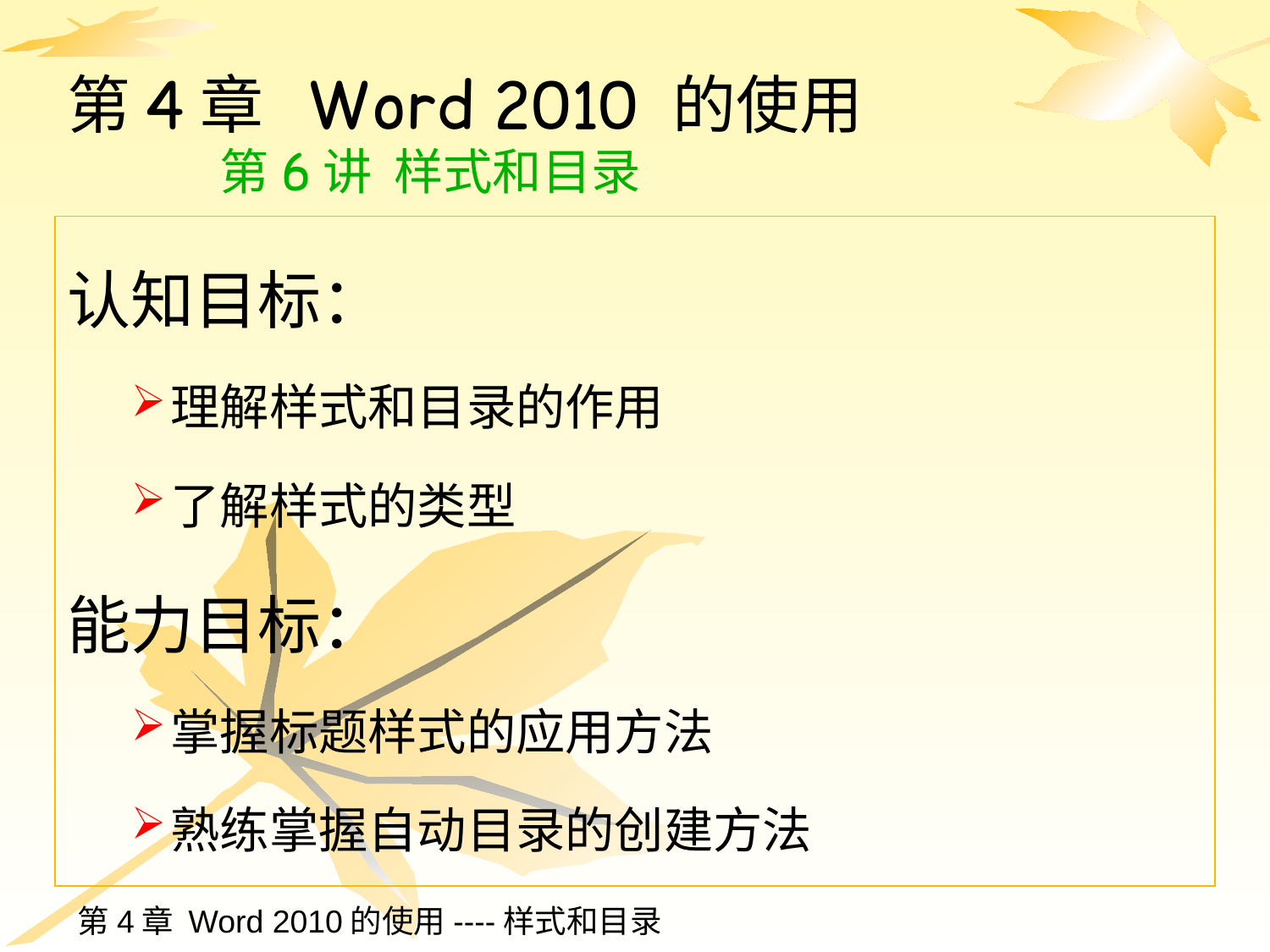

# 第4章  Word 2010 的使用 第6讲  样式和目录
认知目标：
理解样式和目录的作用
了解样式的类型
能力目标：
掌握标题样式的应用方法
熟练掌握自动目录的创建方法